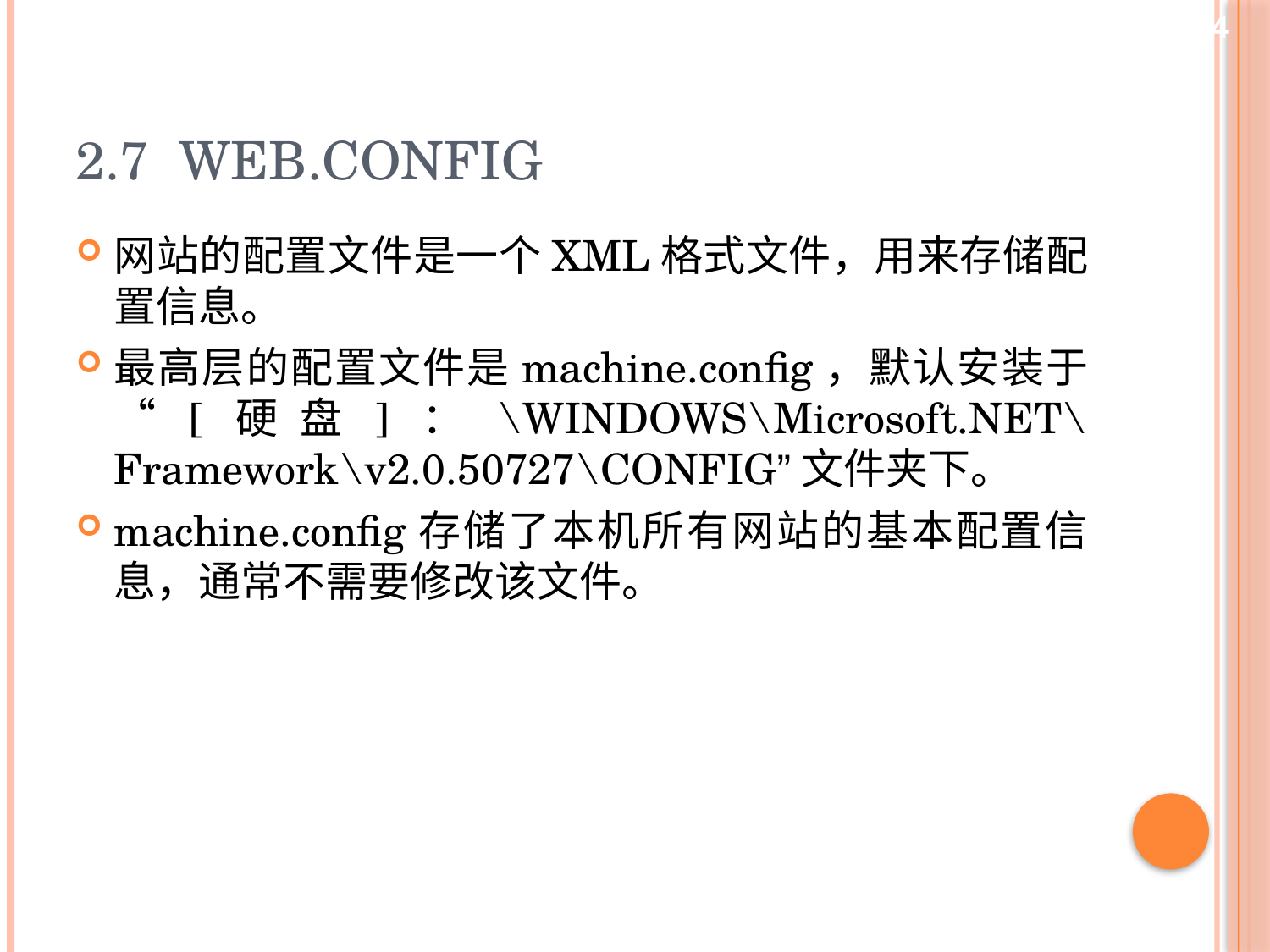

44
# 2.7  web.config
网站的配置文件是一个XML格式文件，用来存储配置信息。
最高层的配置文件是machine.config，默认安装于“[硬盘]：\WINDOWS\Microsoft.NET\ Framework\v2.0.50727\CONFIG”文件夹下。
machine.config存储了本机所有网站的基本配置信息，通常不需要修改该文件。